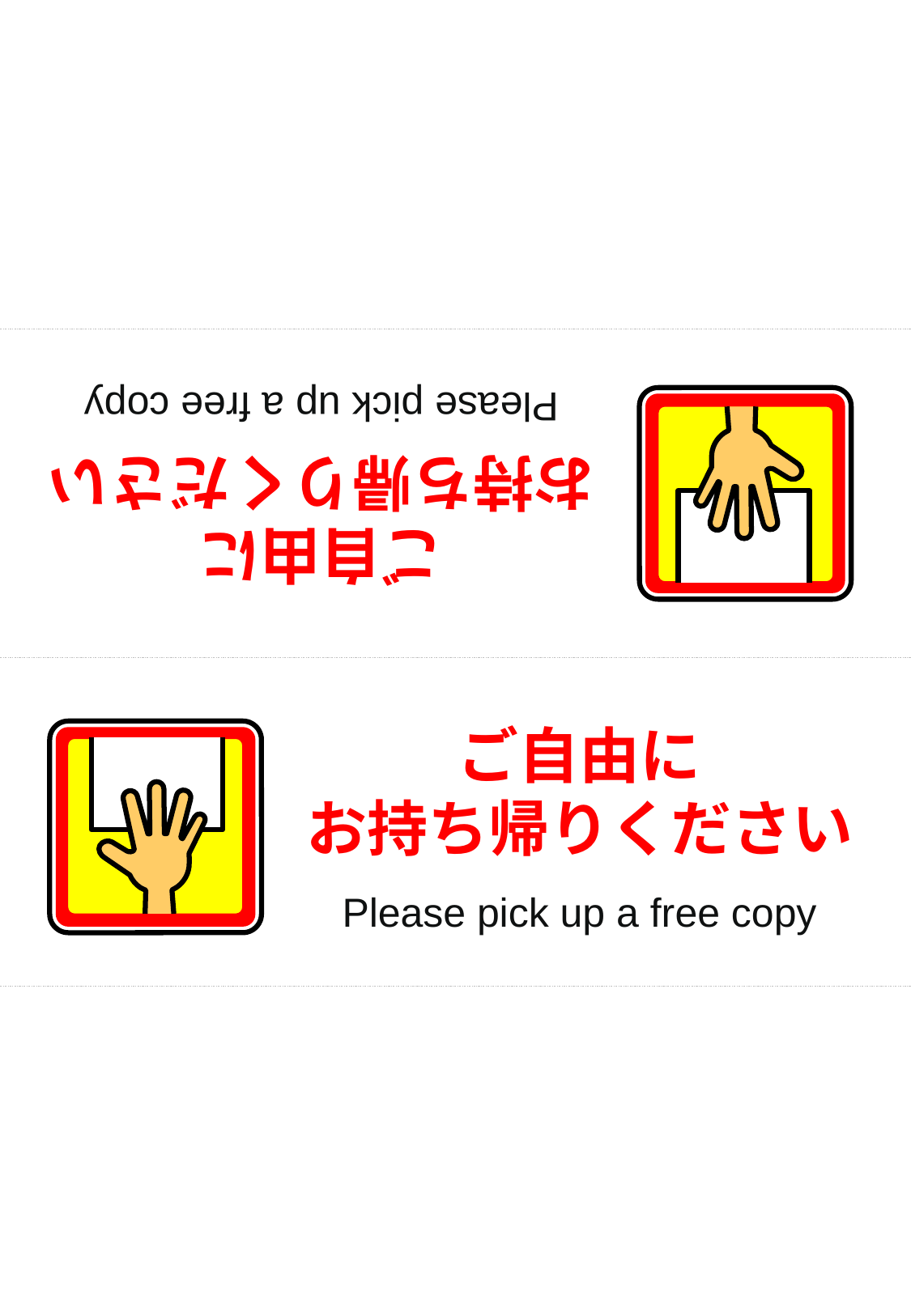

ご自由に
お持ち帰りください
Please pick up a free copy

ご自由に
お持ち帰りください
Please pick up a free copy